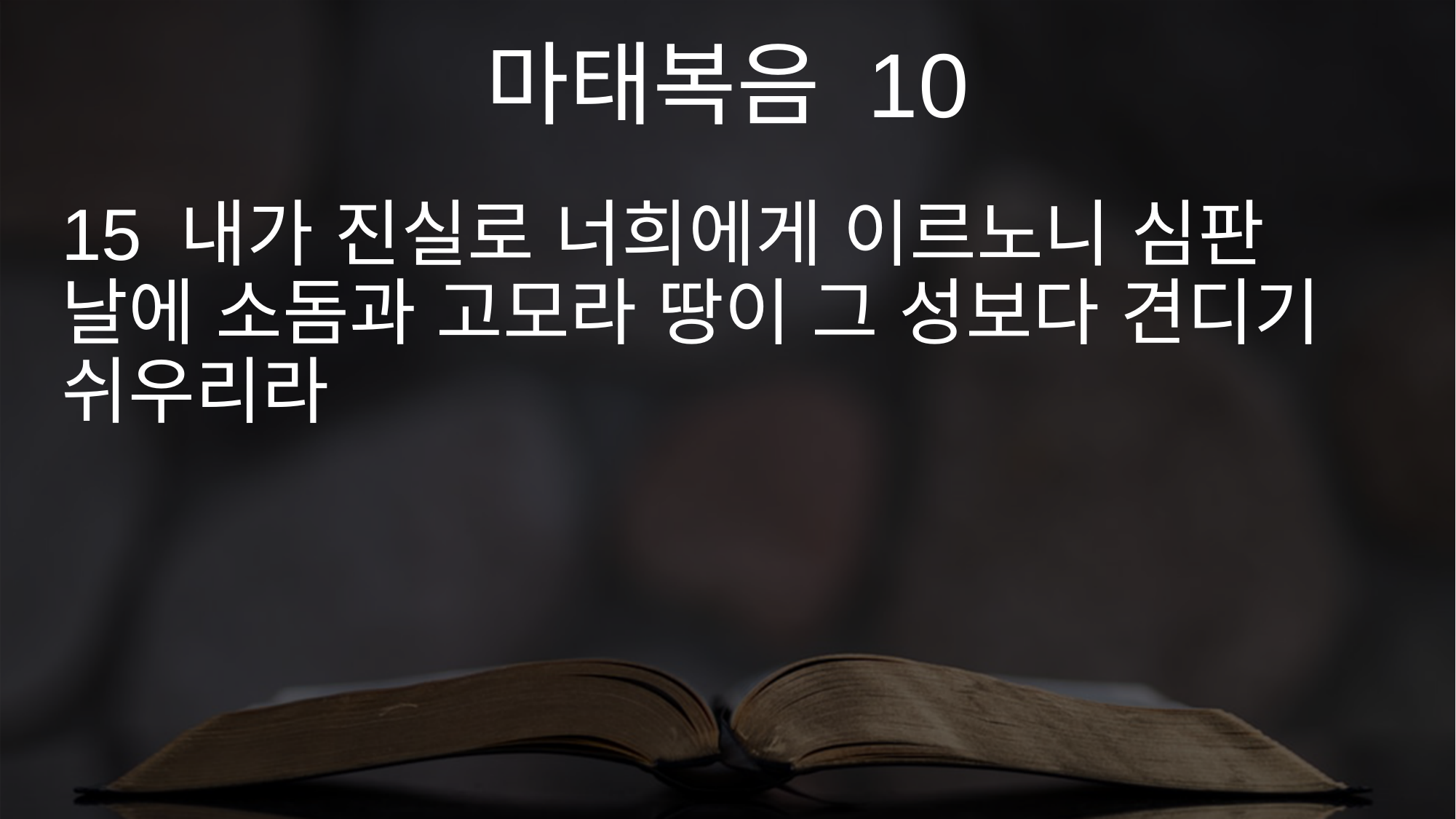

마태복음 10
15 내가 진실로 너희에게 이르노니 심판 날에 소돔과 고모라 땅이 그 성보다 견디기 쉬우리라